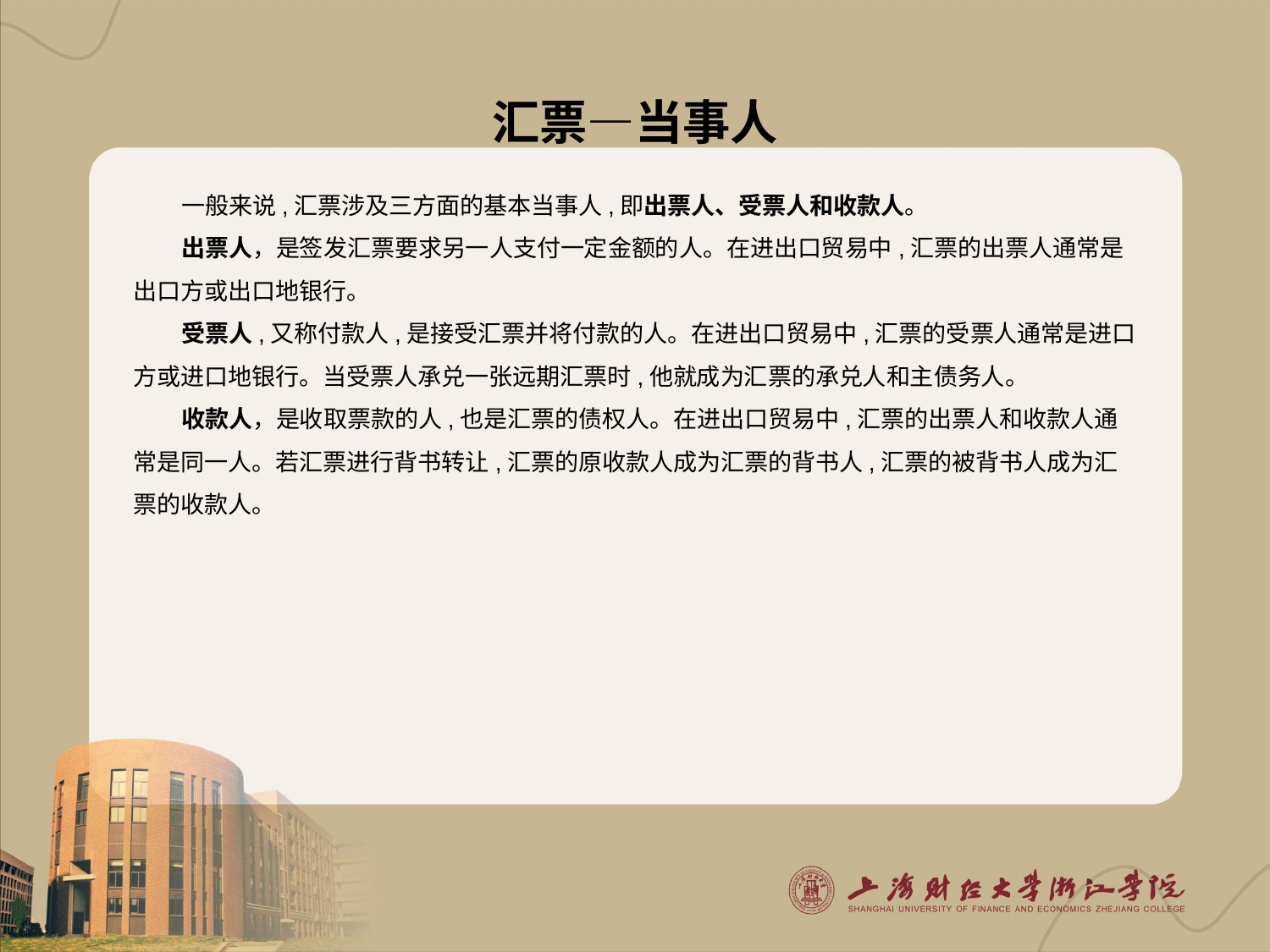

# 汇票—当事人
一般来说,汇票涉及三方面的基本当事人,即出票人、受票人和收款人。
出票人，是签发汇票要求另一人支付一定金额的人。在进出口贸易中,汇票的出票人通常是出口方或出口地银行。
受票人,又称付款人,是接受汇票并将付款的人。在进出口贸易中,汇票的受票人通常是进口方或进口地银行。当受票人承兑一张远期汇票时,他就成为汇票的承兑人和主债务人。
收款人，是收取票款的人,也是汇票的债权人。在进出口贸易中,汇票的出票人和收款人通常是同一人。若汇票进行背书转让,汇票的原收款人成为汇票的背书人,汇票的被背书人成为汇票的收款人。